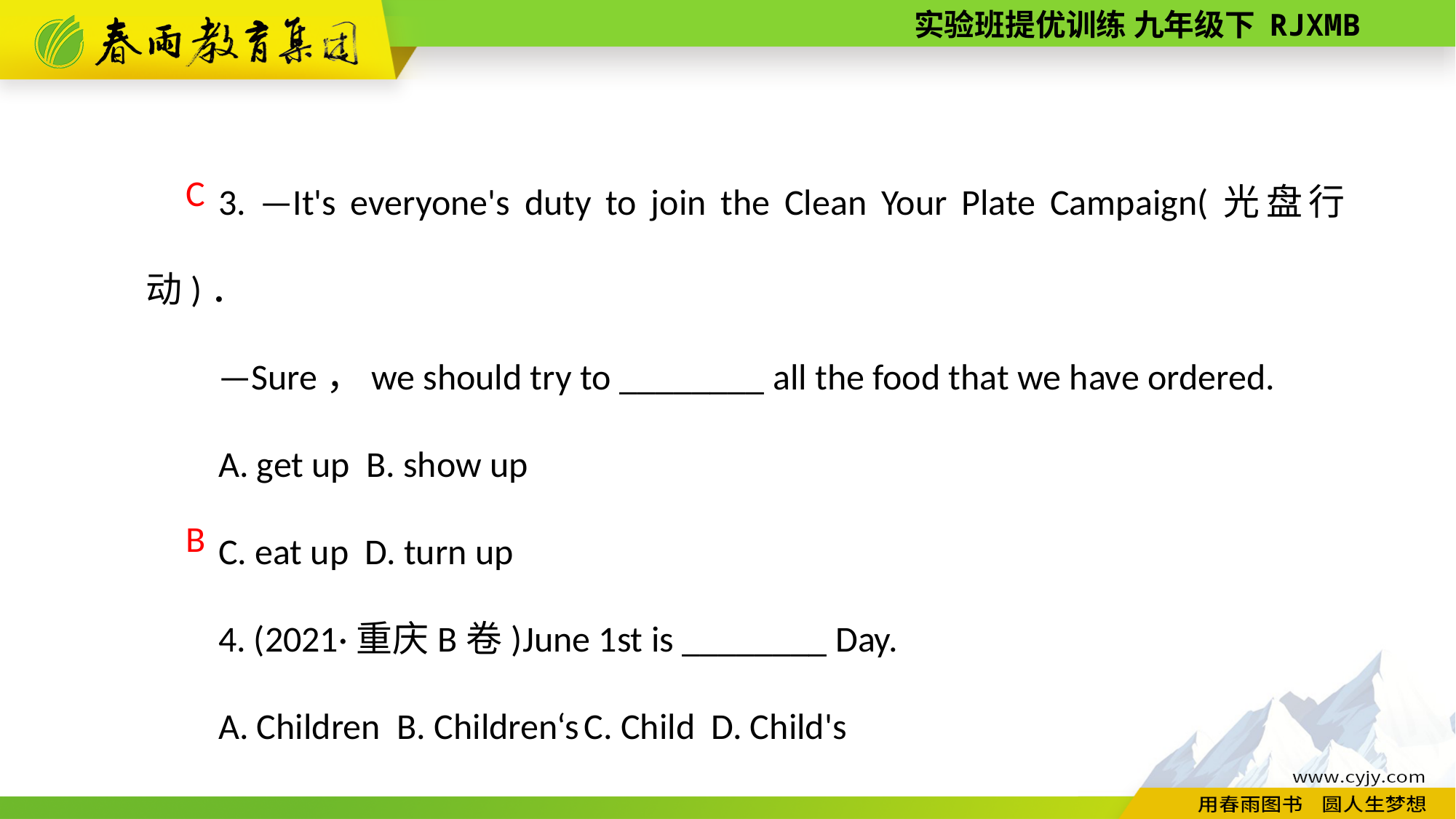

3. —It's everyone's duty to join the Clean Your Plate Campaign(光盘行动)．
—Sure，we should try to ________ all the food that we have ordered.
A. get up  B. show up
C. eat up  D. turn up
4. (2021·重庆B卷)June 1st is ________ Day.
A. Children  B. Children‘s C. Child  D. Child's
C
B